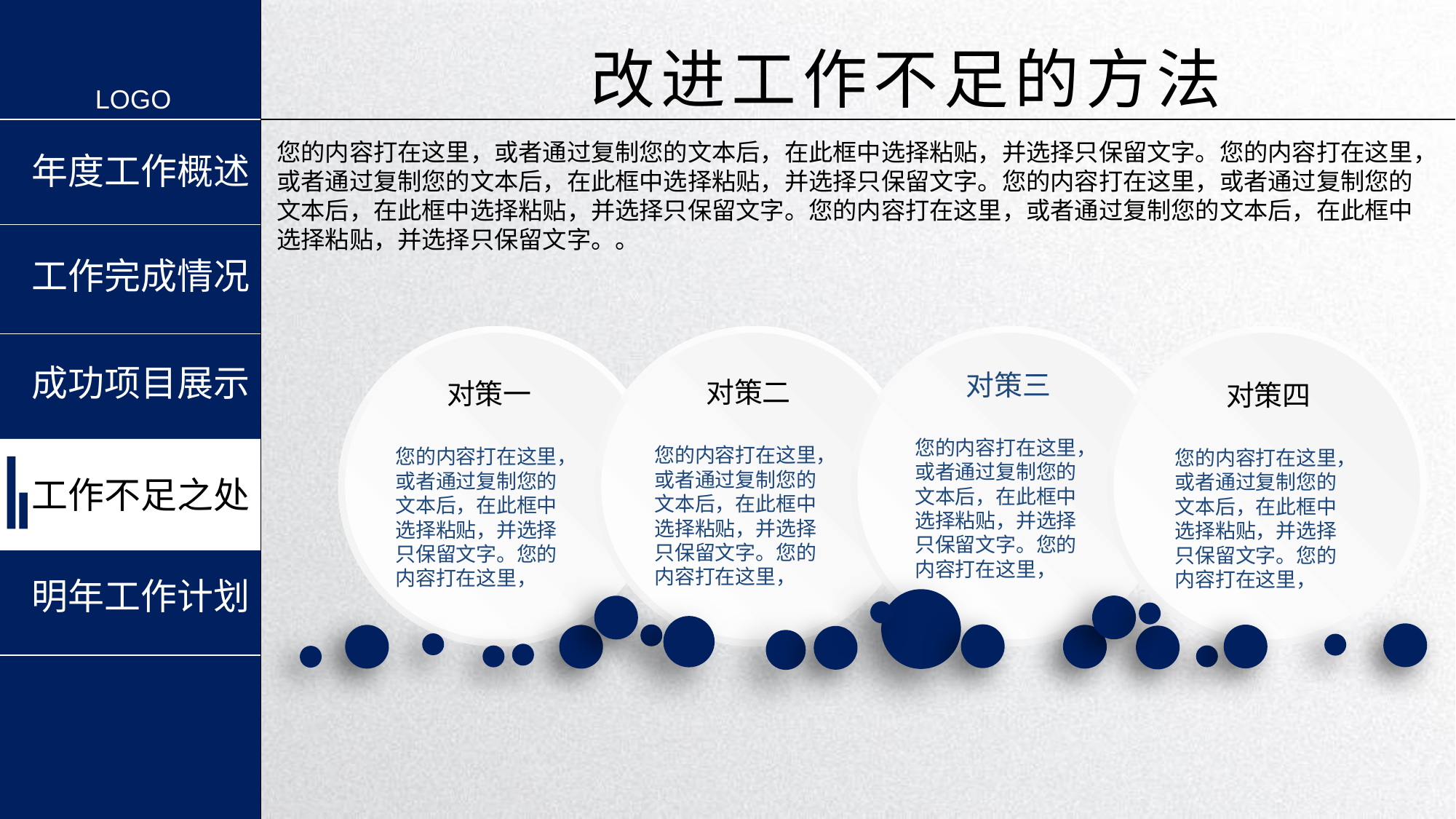

改进工作不足的方法
您的内容打在这里，或者通过复制您的文本后，在此框中选择粘贴，并选择只保留文字。您的内容打在这里，或者通过复制您的文本后，在此框中选择粘贴，并选择只保留文字。您的内容打在这里，或者通过复制您的文本后，在此框中选择粘贴，并选择只保留文字。您的内容打在这里，或者通过复制您的文本后，在此框中选择粘贴，并选择只保留文字。。

       对策三

您的内容打在这里，或者通过复制您的文本后，在此框中选择粘贴，并选择只保留文字。您的内容打在这里，
       对策二

您的内容打在这里，或者通过复制您的文本后，在此框中选择粘贴，并选择只保留文字。您的内容打在这里，
       对策一

您的内容打在这里，或者通过复制您的文本后，在此框中选择粘贴，并选择只保留文字。您的内容打在这里，
       对策四

您的内容打在这里，或者通过复制您的文本后，在此框中选择粘贴，并选择只保留文字。您的内容打在这里，

延时符